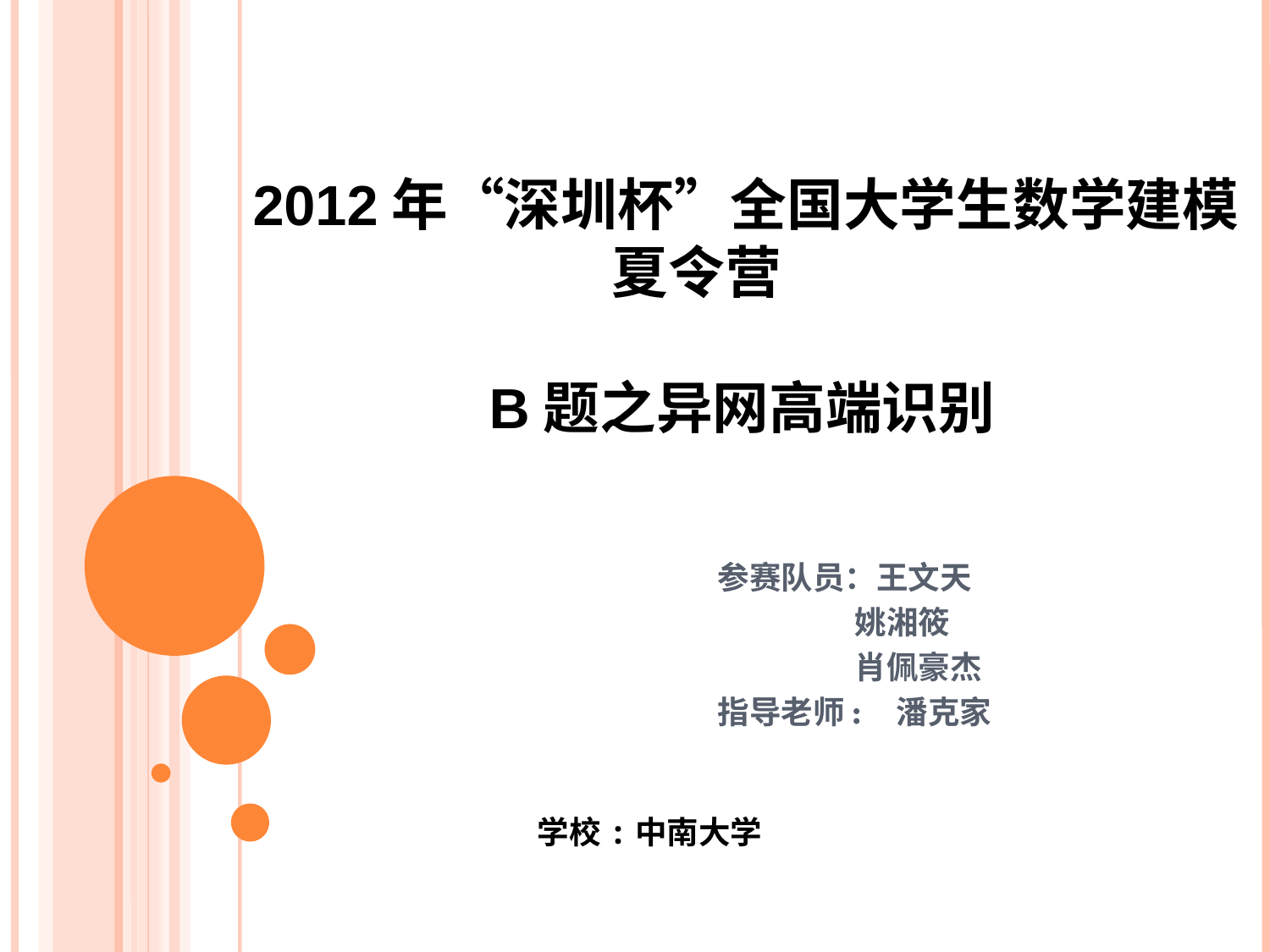

2012年“深圳杯”全国大学生数学建模夏令营
  B题之异网高端识别

参赛队员：王文天
                  姚湘筱
                  肖佩豪杰
指导老师:   潘克家

学校:中南大学